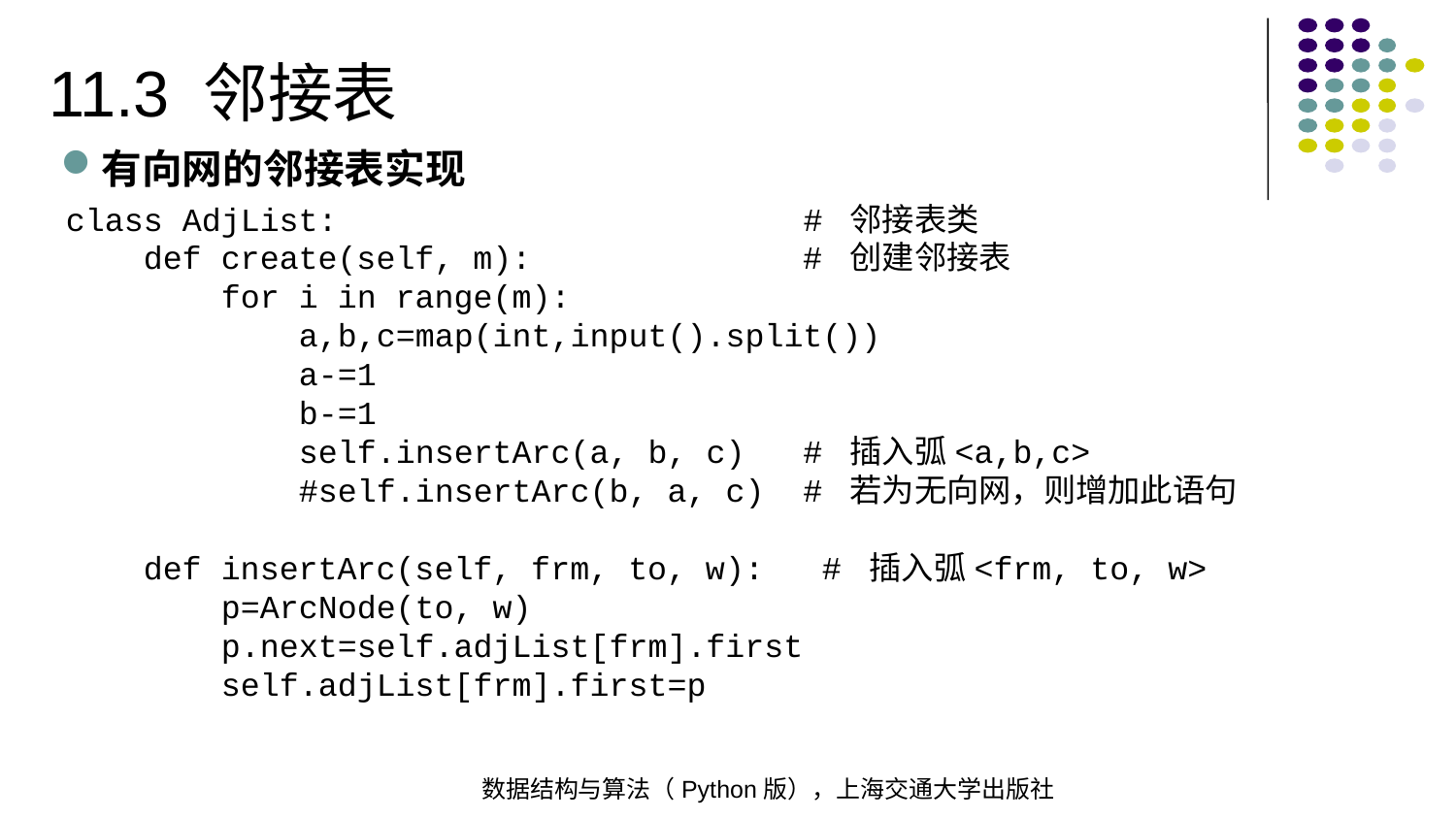

11.3 邻接表
有向网的邻接表实现
class AdjList:                        # 邻接表类
    def create(self, m):              # 创建邻接表
        for i in range(m):
            a,b,c=map(int,input().split())
            a-=1
            b-=1
            self.insertArc(a, b, c)   # 插入弧<a,b,c>
            #self.insertArc(b, a, c)  # 若为无向网，则增加此语句

    def insertArc(self, frm, to, w):   # 插入弧<frm, to, w>
        p=ArcNode(to, w)
        p.next=self.adjList[frm].first
        self.adjList[frm].first=p